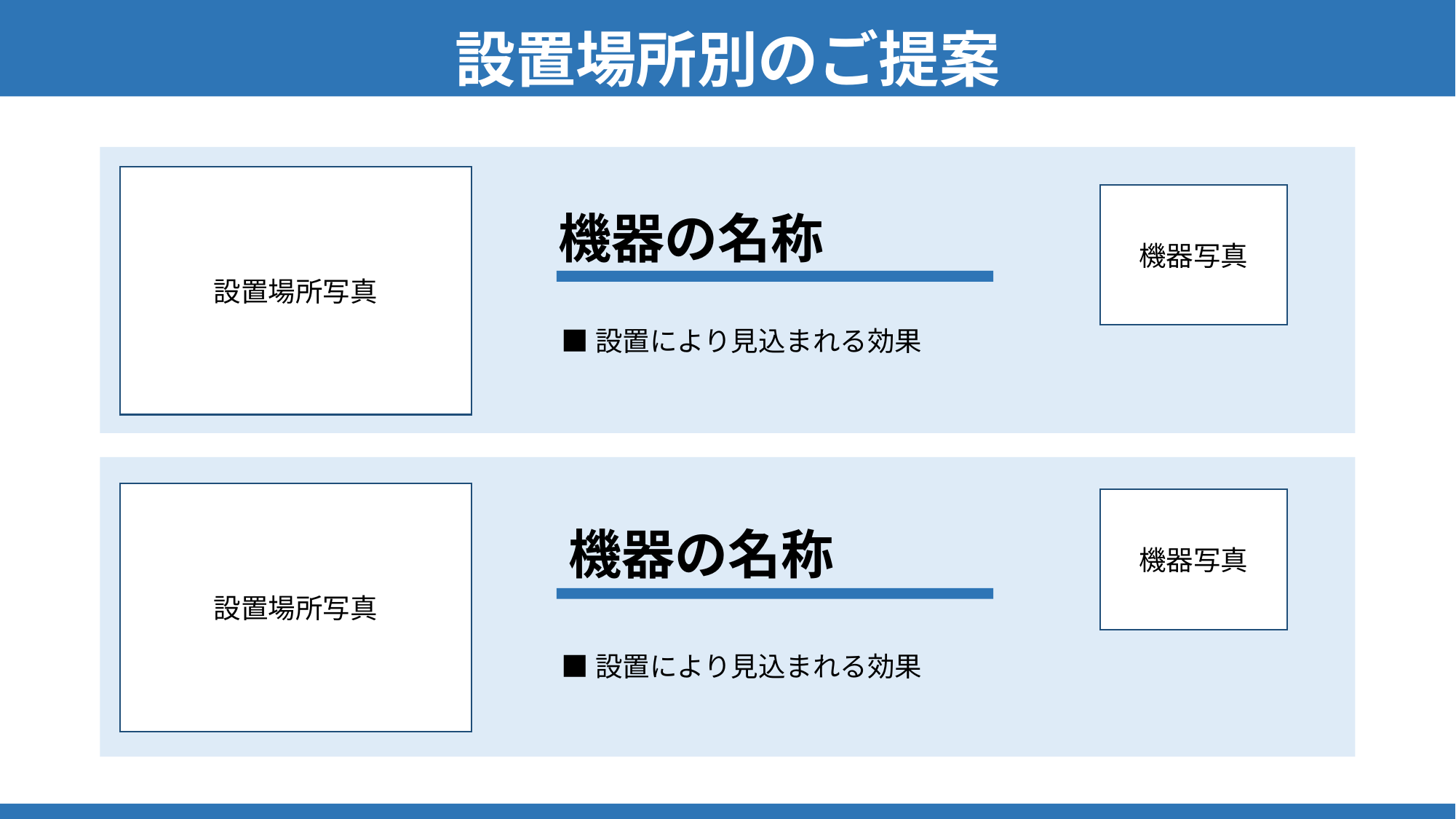

設置場所別のご提案

設置場所写真
機器写真
機器の名称

■設置により見込まれる効果

設置場所写真
機器写真
機器の名称

■設置により見込まれる効果